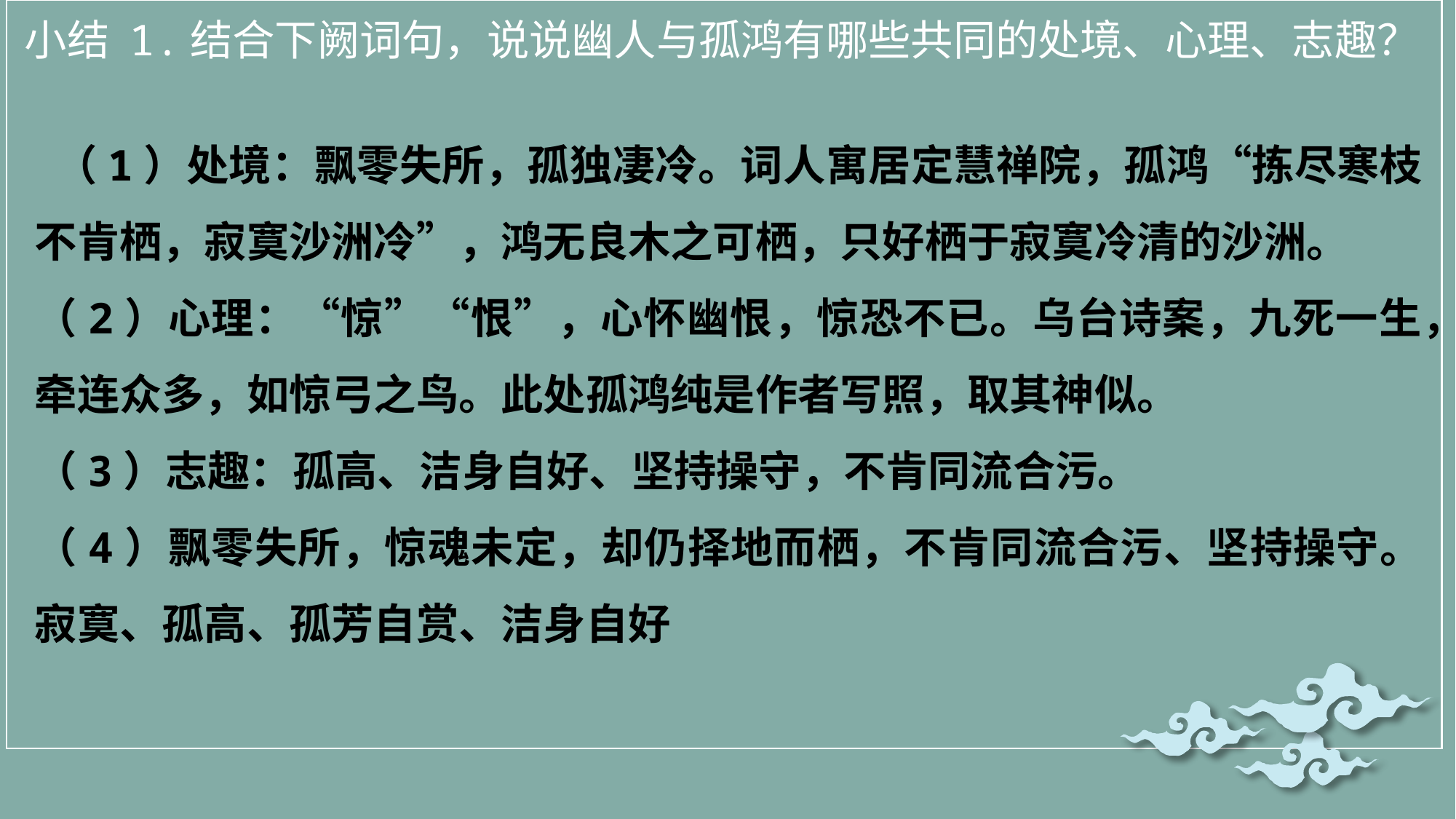

小结 1.结合下阙词句，说说幽人与孤鸿有哪些共同的处境、心理、志趣？
 （1）处境：飘零失所，孤独凄冷。词人寓居定慧禅院，孤鸿“拣尽寒枝不肯栖，寂寞沙洲冷”，鸿无良木之可栖，只好栖于寂寞冷清的沙洲。
（2）心理：“惊”“恨”，心怀幽恨，惊恐不已。乌台诗案，九死一生，牵连众多，如惊弓之鸟。此处孤鸿纯是作者写照，取其神似。
（3）志趣：孤高、洁身自好、坚持操守，不肯同流合污。
（4）飘零失所，惊魂未定，却仍择地而栖，不肯同流合污、坚持操守。寂寞、孤高、孤芳自赏、洁身自好